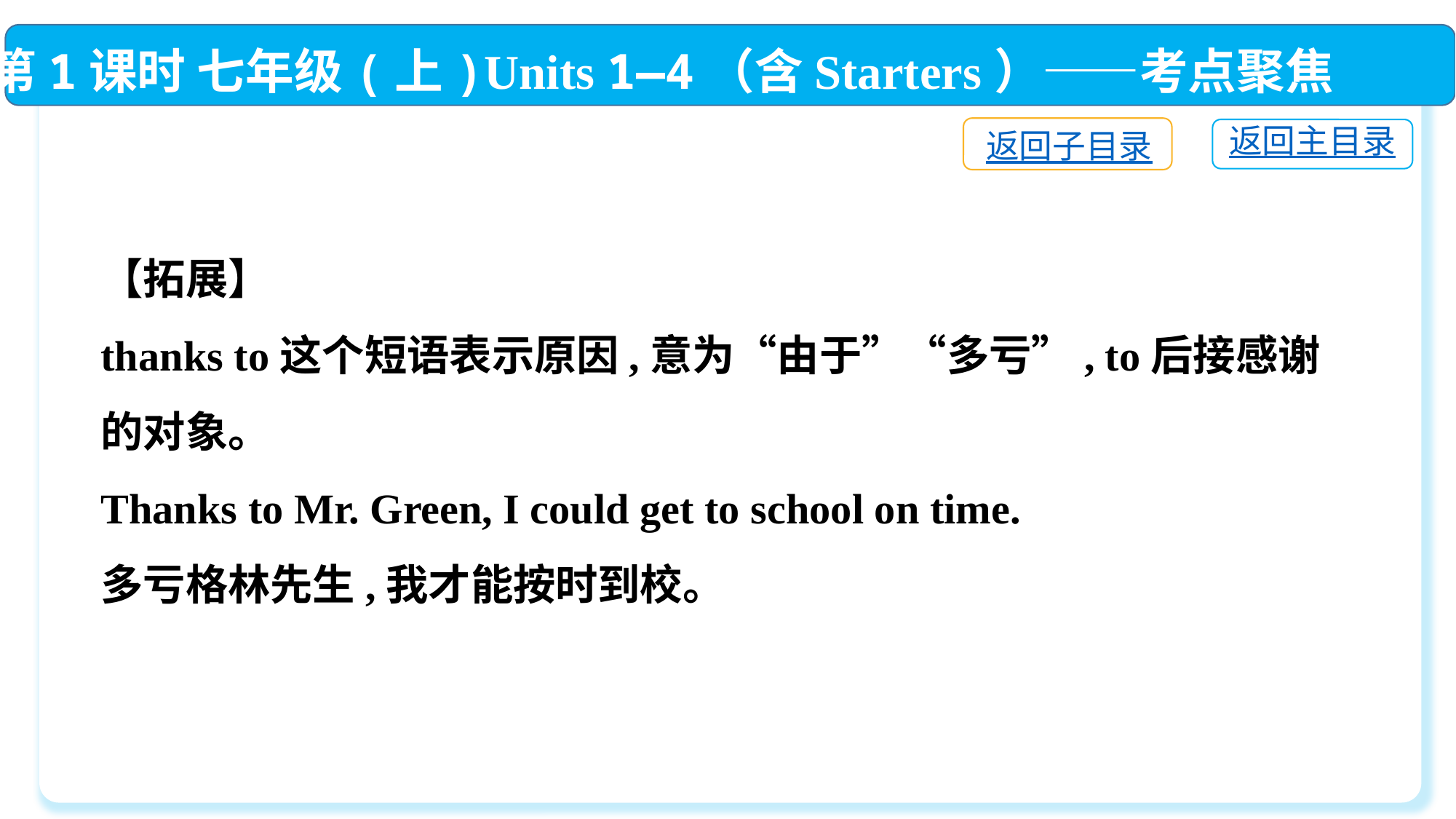

第1课时 七年级(上)Units 1—4（含Starters）——考点聚焦

返回子目录
返回主目录

【拓展】
thanks to这个短语表示原因,意为“由于”“多亏”, to后接感谢的对象。
Thanks to Mr. Green, I could get to school on time.
多亏格林先生,我才能按时到校。